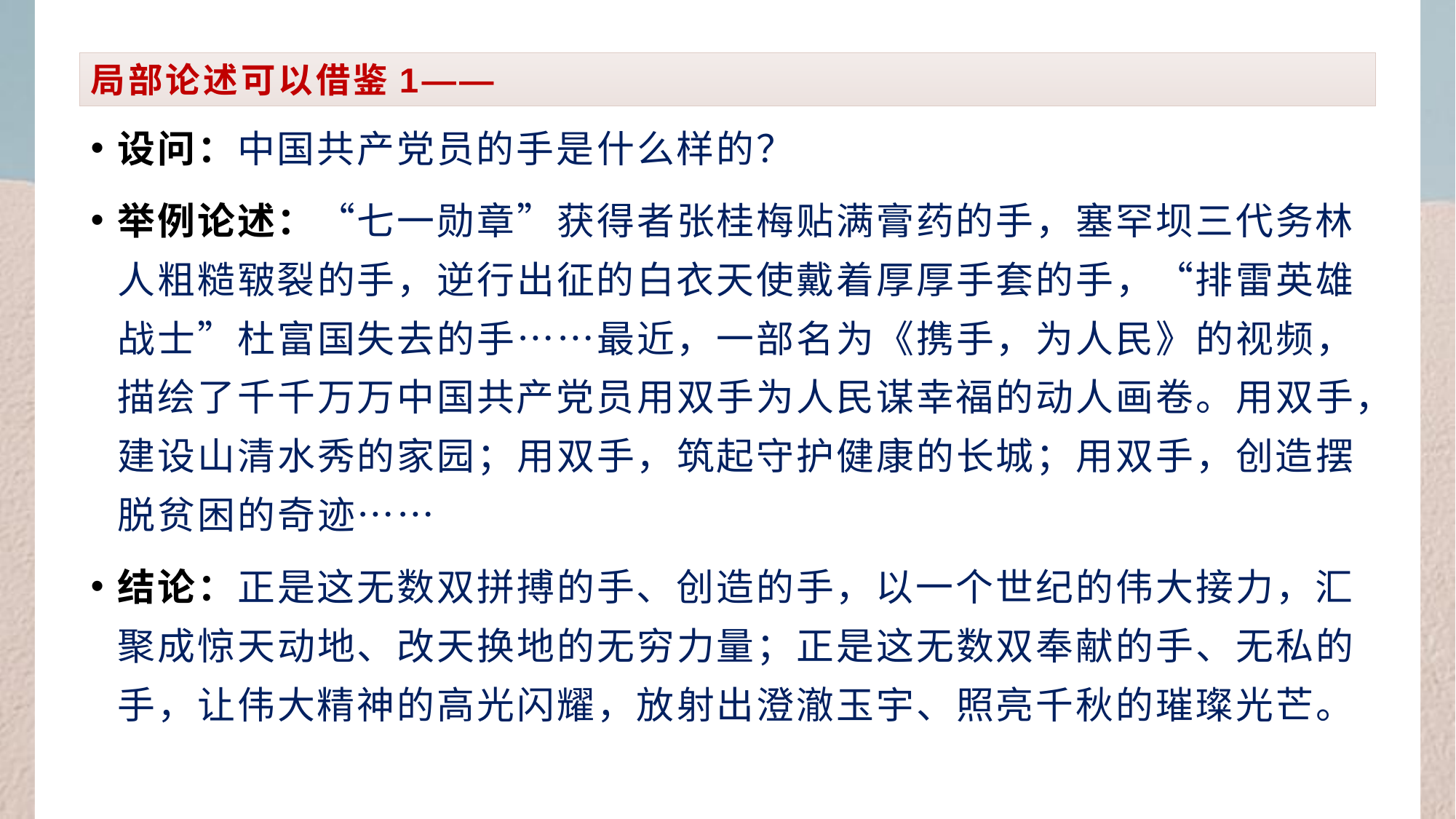

# 局部论述可以借鉴1——
设问：中国共产党员的手是什么样的？
举例论述：“七一勋章”获得者张桂梅贴满膏药的手，塞罕坝三代务林人粗糙皲裂的手，逆行出征的白衣天使戴着厚厚手套的手，“排雷英雄战士”杜富国失去的手……最近，一部名为《携手，为人民》的视频，描绘了千千万万中国共产党员用双手为人民谋幸福的动人画卷。用双手，建设山清水秀的家园；用双手，筑起守护健康的长城；用双手，创造摆脱贫困的奇迹……
结论：正是这无数双拼搏的手、创造的手，以一个世纪的伟大接力，汇聚成惊天动地、改天换地的无穷力量；正是这无数双奉献的手、无私的手，让伟大精神的高光闪耀，放射出澄澈玉宇、照亮千秋的璀璨光芒。